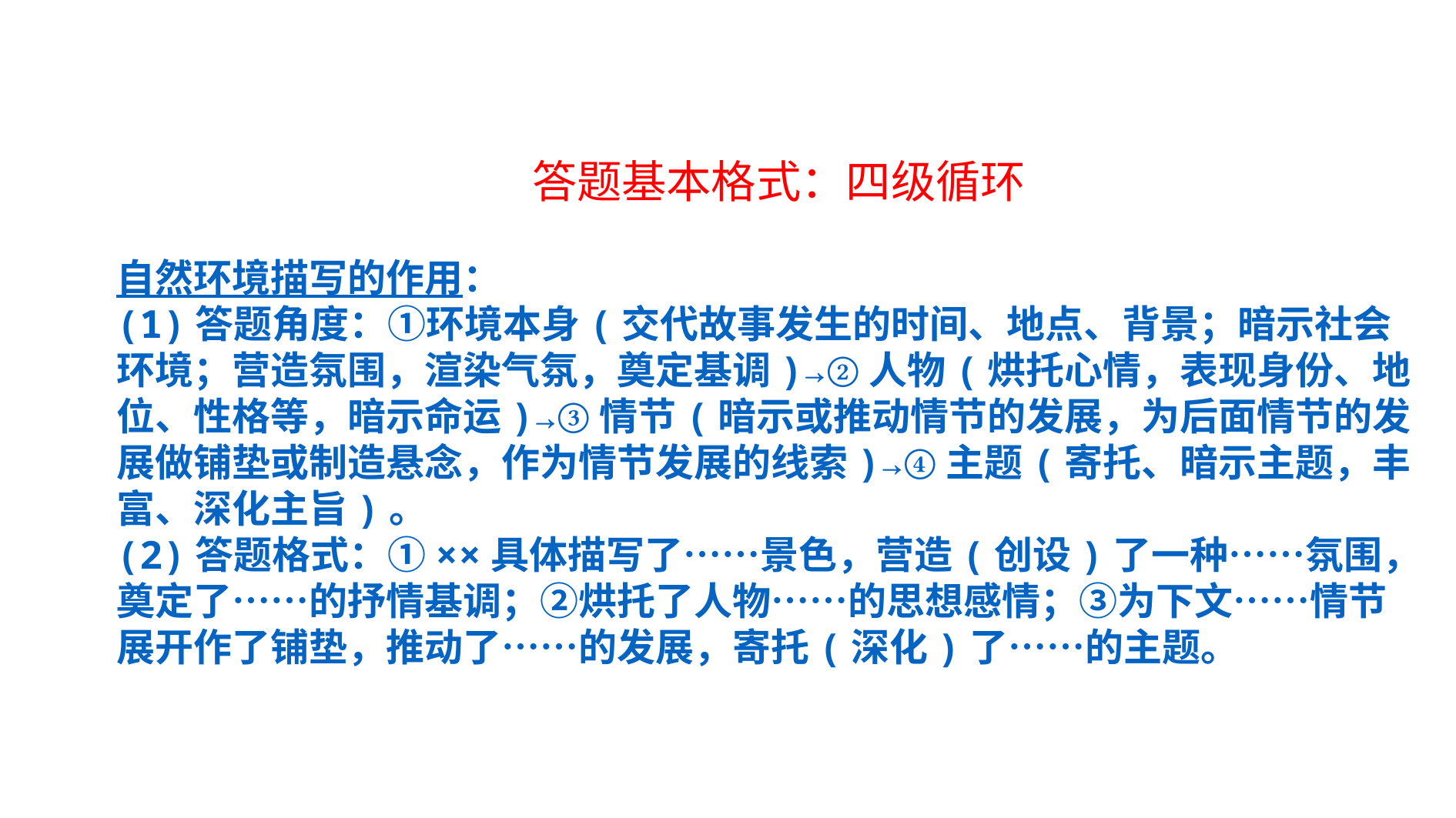

答题基本格式：四级循环

自然环境描写的作用：
(1)答题角度：①环境本身(交代故事发生的时间、地点、背景；暗示社会环境；营造氛围，渲染气氛，奠定基调)→②人物(烘托心情，表现身份、地位、性格等，暗示命运)→③情节(暗示或推动情节的发展，为后面情节的发展做铺垫或制造悬念，作为情节发展的线索)→④主题(寄托、暗示主题，丰富、深化主旨)。
(2)答题格式：①××具体描写了……景色，营造(创设)了一种……氛围，奠定了……的抒情基调；②烘托了人物……的思想感情；③为下文……情节展开作了铺垫，推动了……的发展，寄托(深化)了……的主题。